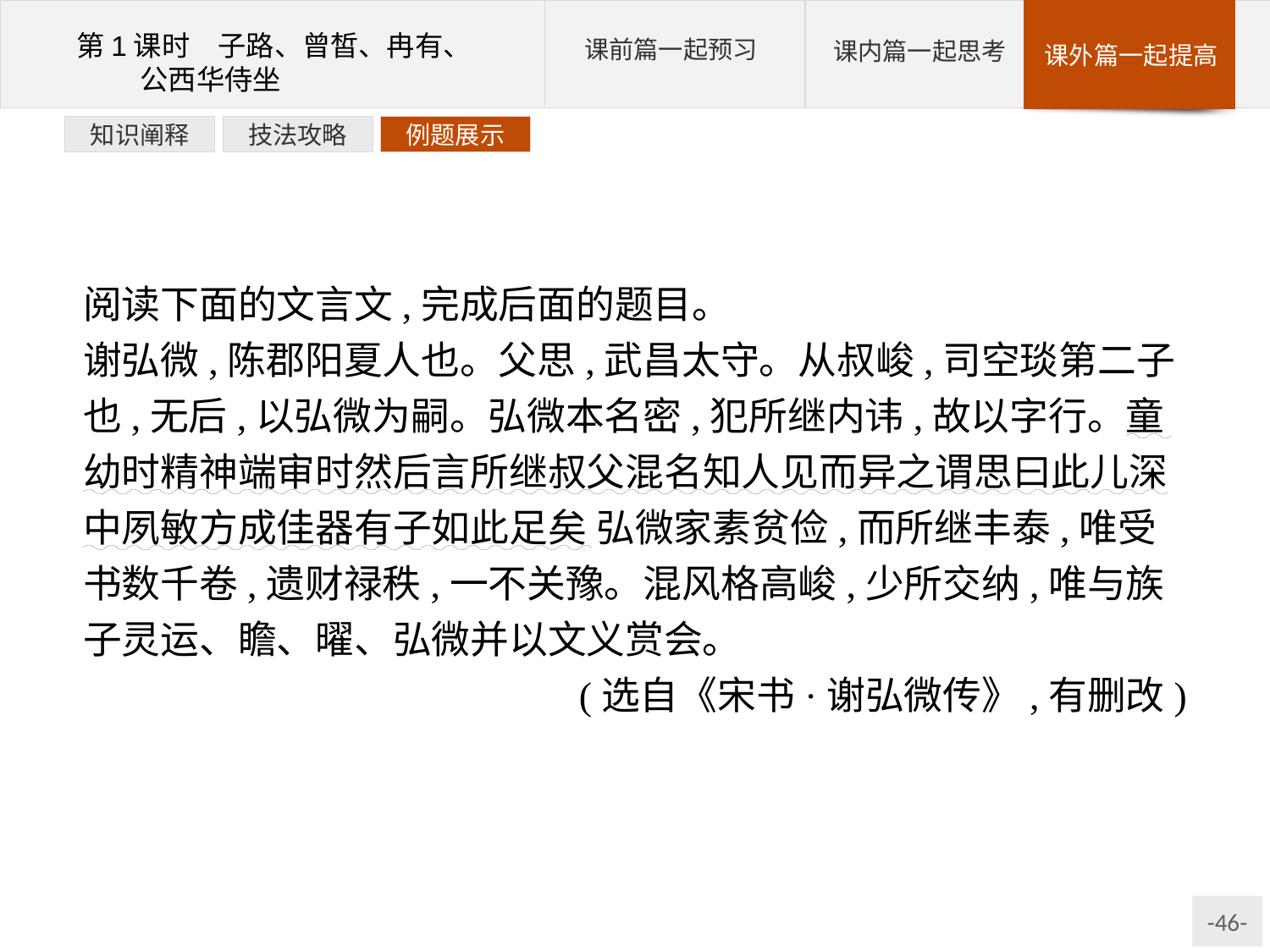

例题展示
技法攻略
知识阐释
阅读下面的文言文,完成后面的题目。
谢弘微,陈郡阳夏人也。父思,武昌太守。从叔峻,司空琰第二子也,无后,以弘微为嗣。弘微本名密,犯所继内讳,故以字行。童幼时精神端审时然后言所继叔父混名知人见而异之谓思曰此儿深中夙敏方成佳器有子如此足矣 弘微家素贫俭,而所继丰泰,唯受书数千卷,遗财禄秩,一不关豫。混风格高峻,少所交纳,唯与族子灵运、瞻、曜、弘微并以文义赏会。
(选自《宋书·谢弘微传》,有删改)